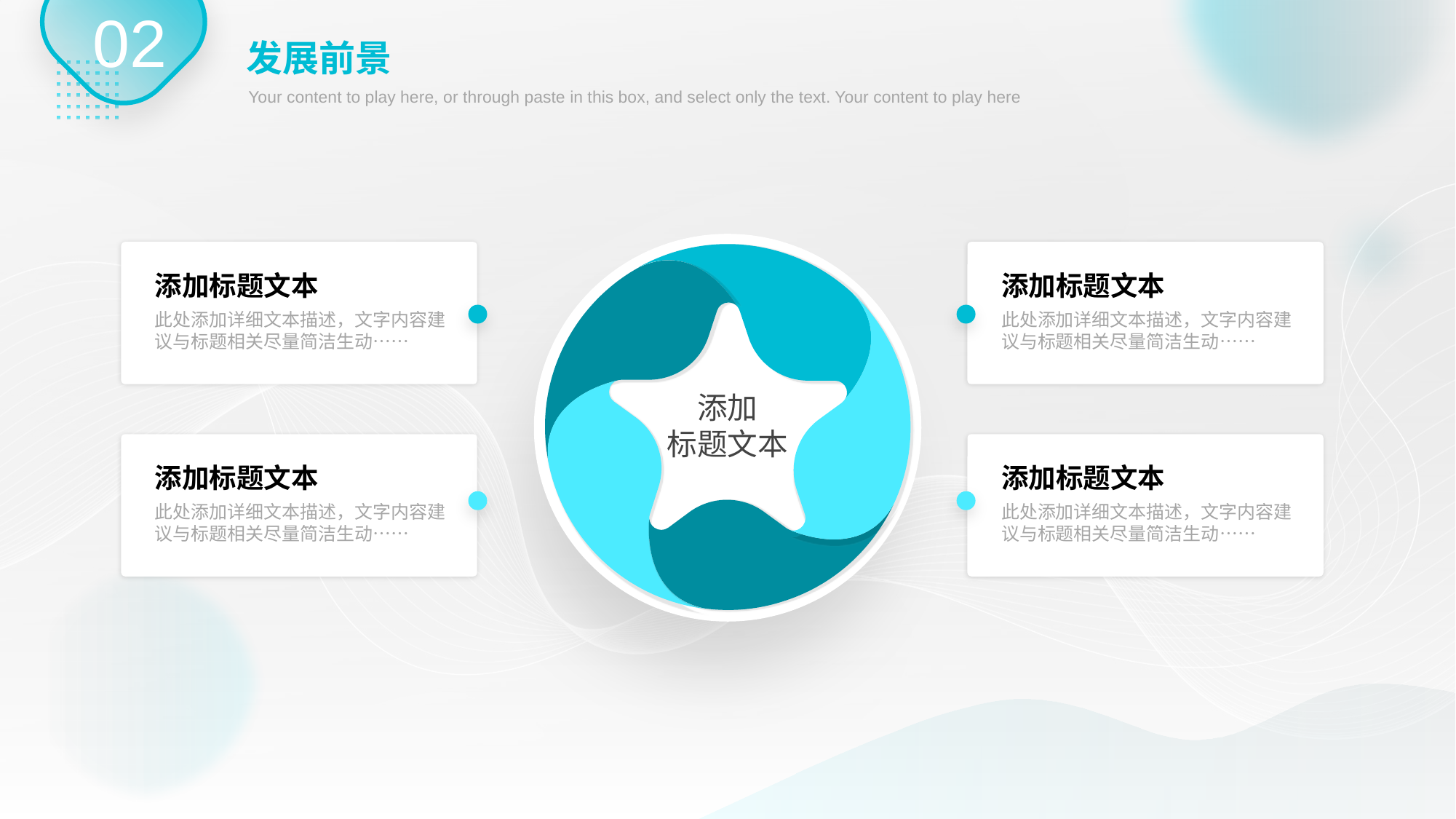

02
发展前景
Your content to play here, or through paste in this box, and select only the text. Your content to play here

添加
标题文本

添加标题文本
此处添加详细文本描述，文字内容建议与标题相关尽量简洁生动……

添加标题文本
此处添加详细文本描述，文字内容建议与标题相关尽量简洁生动……

添加标题文本
此处添加详细文本描述，文字内容建议与标题相关尽量简洁生动……

添加标题文本
此处添加详细文本描述，文字内容建议与标题相关尽量简洁生动……